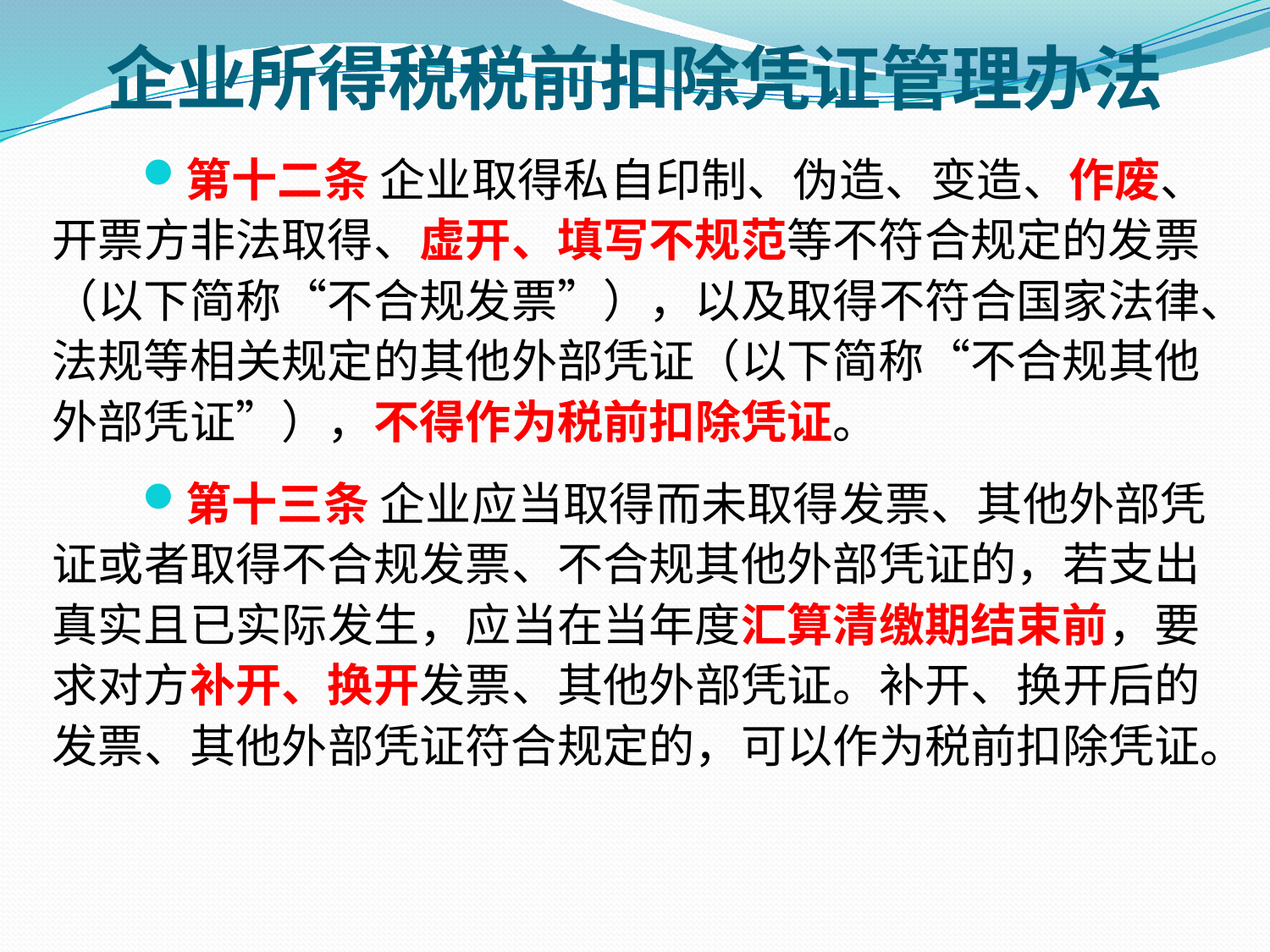

# 企业所得税税前扣除凭证管理办法
第十二条 企业取得私自印制、伪造、变造、作废、开票方非法取得、虚开、填写不规范等不符合规定的发票（以下简称“不合规发票”），以及取得不符合国家法律、法规等相关规定的其他外部凭证（以下简称“不合规其他外部凭证”），不得作为税前扣除凭证。
第十三条 企业应当取得而未取得发票、其他外部凭证或者取得不合规发票、不合规其他外部凭证的，若支出真实且已实际发生，应当在当年度汇算清缴期结束前，要求对方补开、换开发票、其他外部凭证。补开、换开后的发票、其他外部凭证符合规定的，可以作为税前扣除凭证。